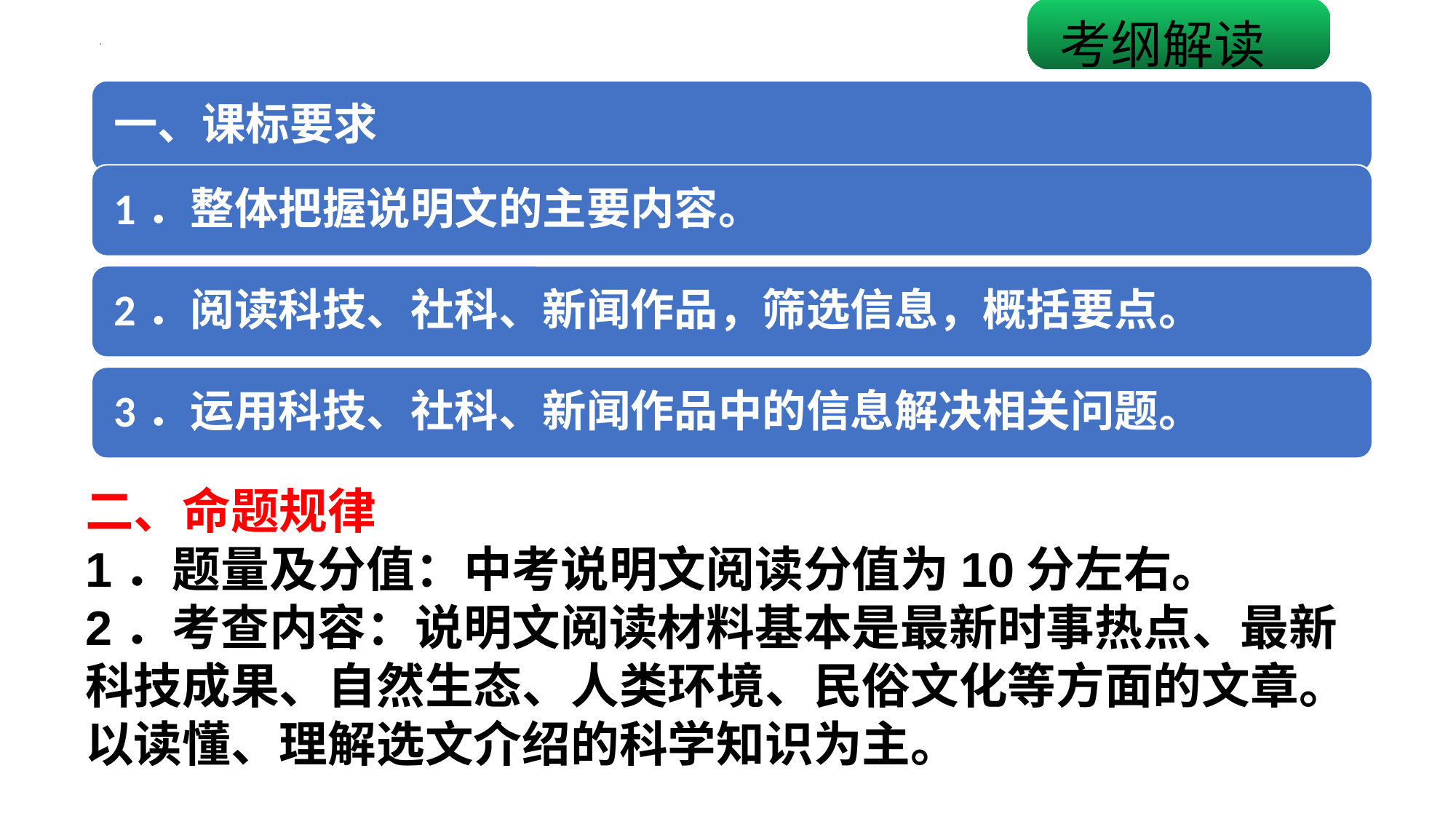

考纲解读
一、课标要求
1．整体把握说明文的主要内容。
2．阅读科技、社科、新闻作品，筛选信息，概括要点。
3．运用科技、社科、新闻作品中的信息解决相关问题。
二、命题规律
1．题量及分值：中考说明文阅读分值为10分左右。
2．考查内容：说明文阅读材料基本是最新时事热点、最新科技成果、自然生态、人类环境、民俗文化等方面的文章。
以读懂、理解选文介绍的科学知识为主。